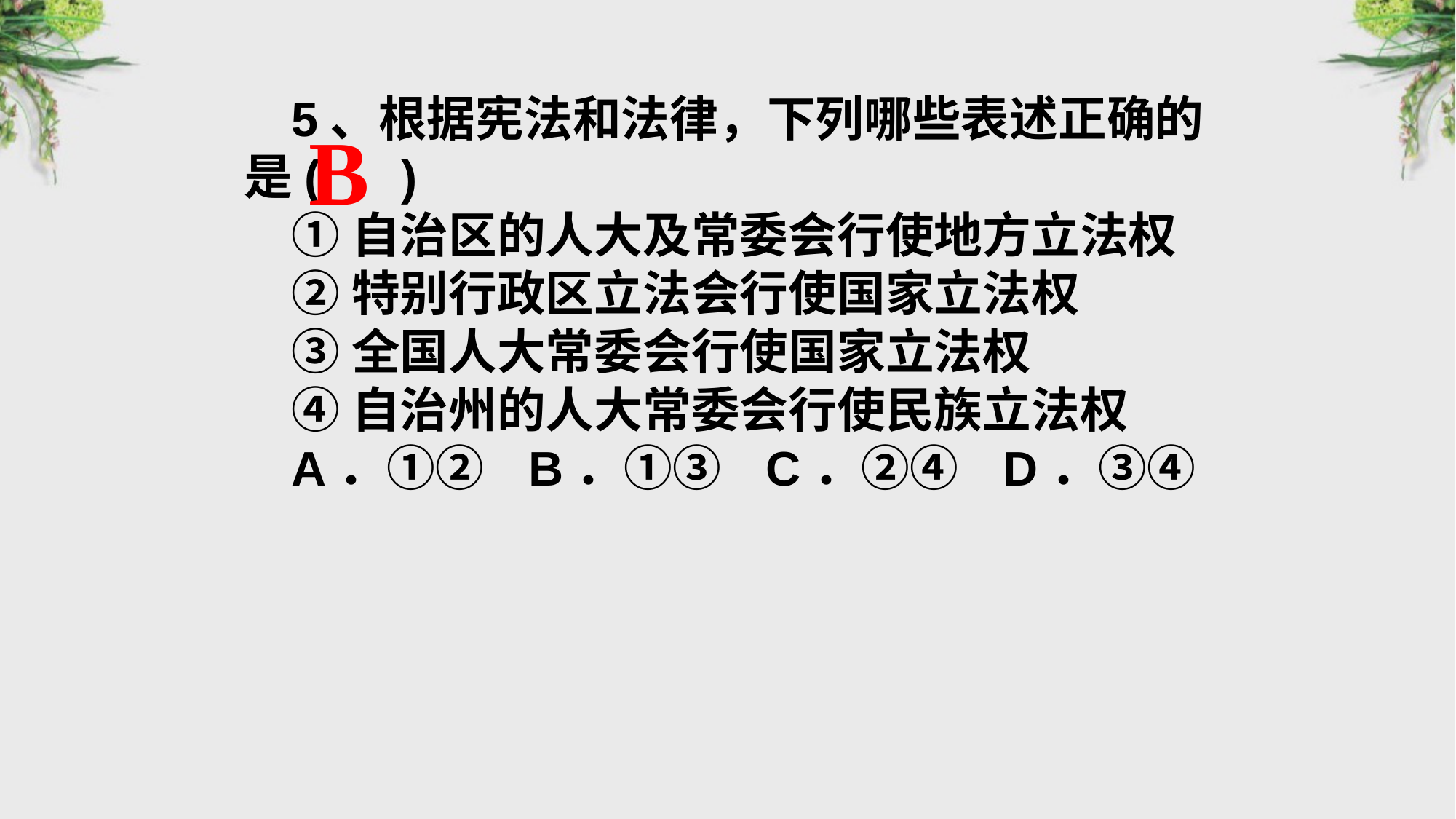

5、根据宪法和法律，下列哪些表述正确的是(      )
①自治区的人大及常委会行使地方立法权
②特别行政区立法会行使国家立法权
③全国人大常委会行使国家立法权
④自治州的人大常委会行使民族立法权
A．①②   B．①③   C．②④   D．③④
B